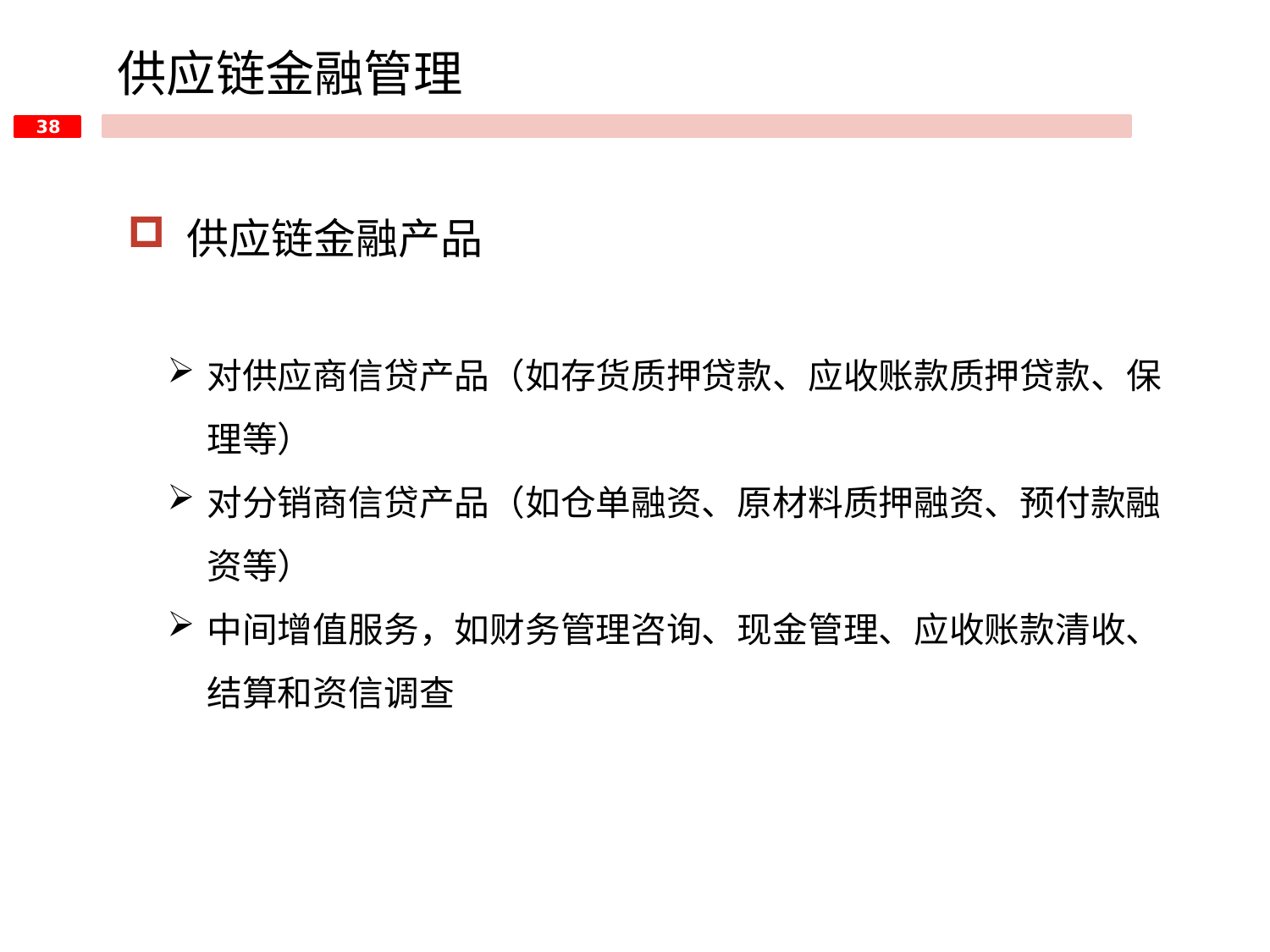

供应链金融管理
38
 供应链金融产品
对供应商信贷产品（如存货质押贷款、应收账款质押贷款、保理等）
对分销商信贷产品（如仓单融资、原材料质押融资、预付款融资等）
中间增值服务，如财务管理咨询、现金管理、应收账款清收、结算和资信调查